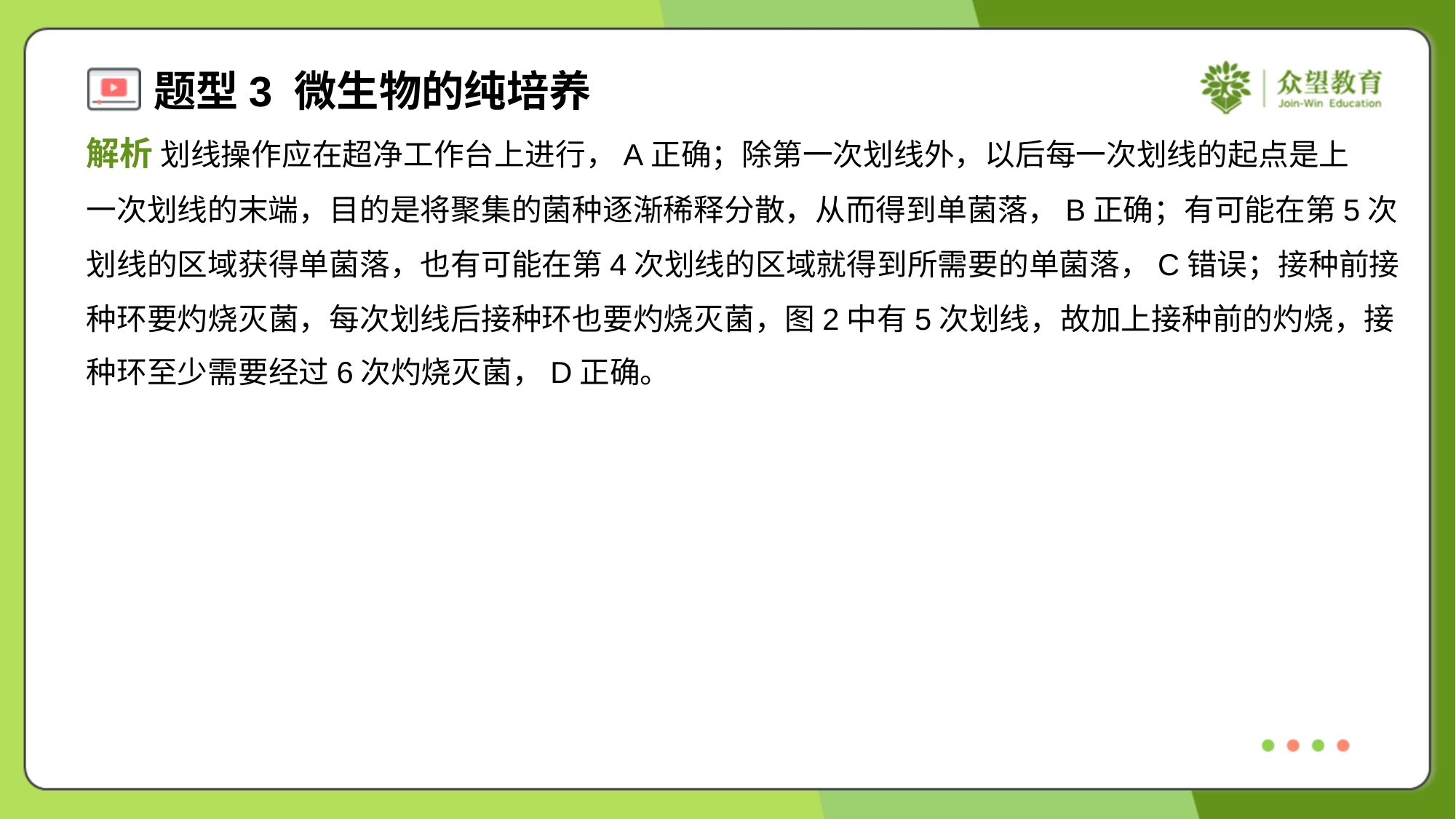

解析 划线操作应在超净工作台上进行，A正确；除第一次划线外，以后每一次划线的起点是上
一次划线的末端，目的是将聚集的菌种逐渐稀释分散，从而得到单菌落，B正确；有可能在第5次
划线的区域获得单菌落，也有可能在第4次划线的区域就得到所需要的单菌落，C错误；接种前接
种环要灼烧灭菌，每次划线后接种环也要灼烧灭菌，图2中有5次划线，故加上接种前的灼烧，接
种环至少需要经过6次灼烧灭菌，D正确。